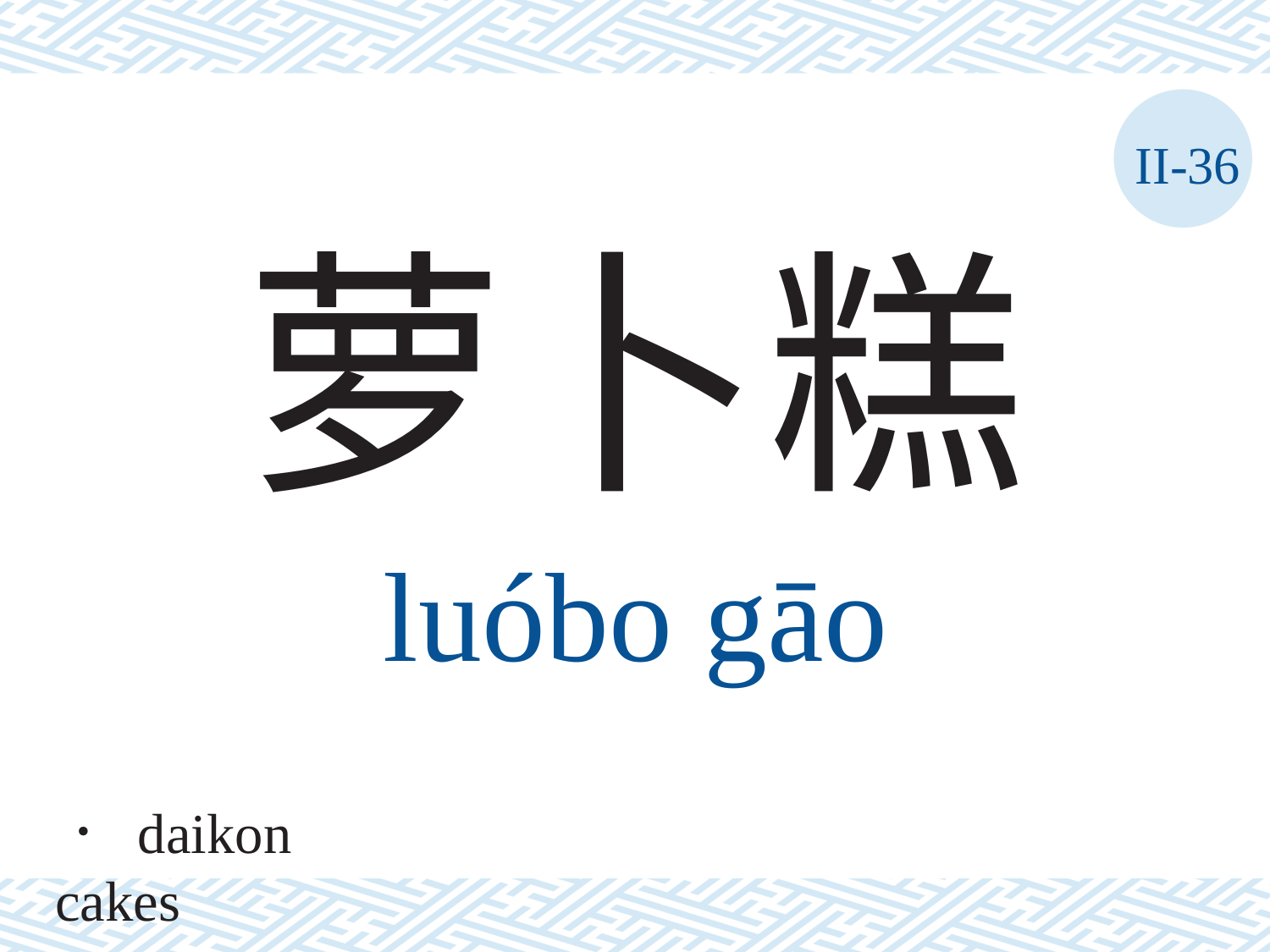

II-36
萝卜糕
luóbo	gāo
． daikon cakes